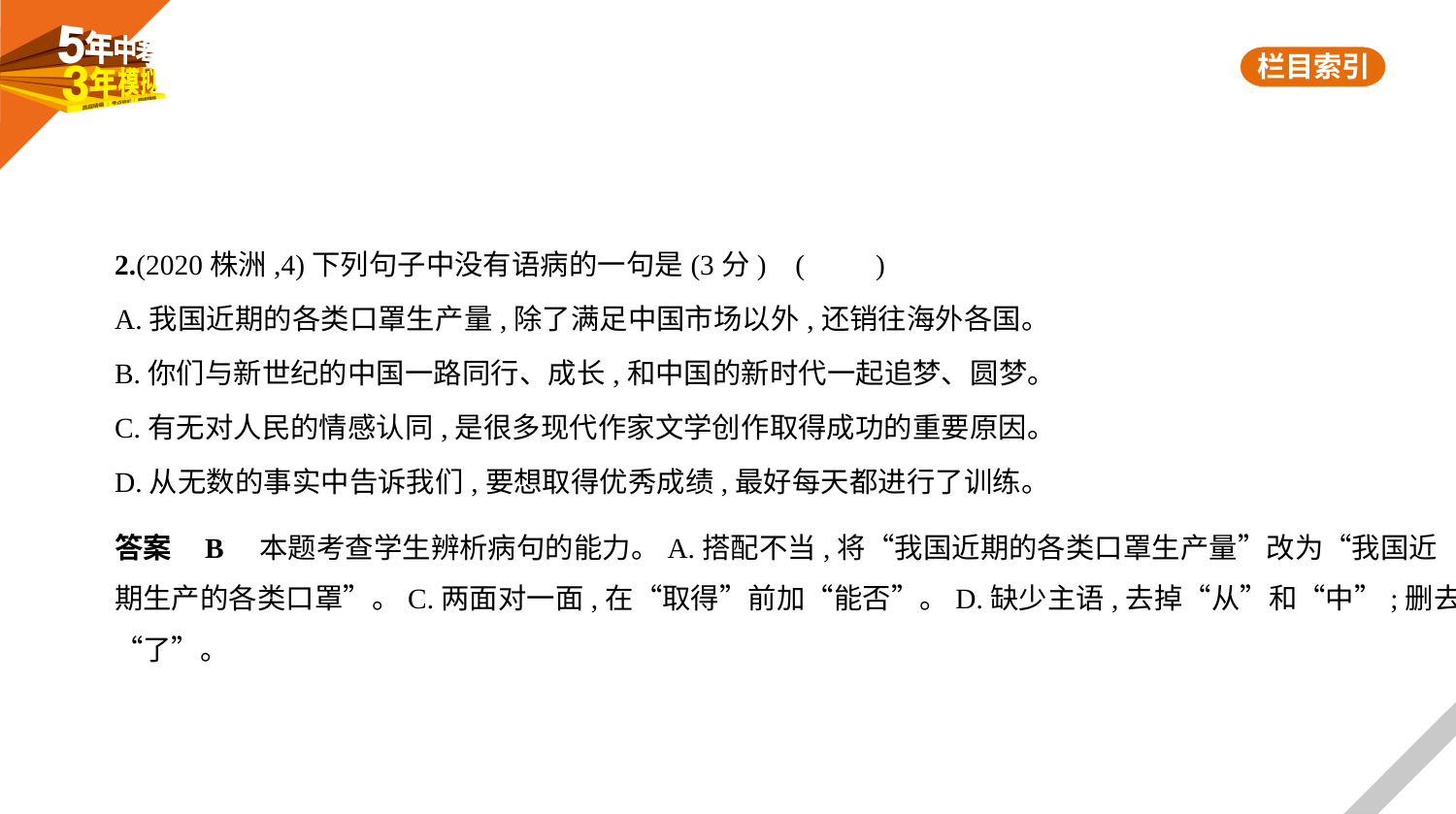

2.(2020株洲,4)下列句子中没有语病的一句是(3分) (　　)
A.我国近期的各类口罩生产量,除了满足中国市场以外,还销往海外各国。
B.你们与新世纪的中国一路同行、成长,和中国的新时代一起追梦、圆梦。
C.有无对人民的情感认同,是很多现代作家文学创作取得成功的重要原因。
D.从无数的事实中告诉我们,要想取得优秀成绩,最好每天都进行了训练。
答案    B　本题考查学生辨析病句的能力。A.搭配不当,将“我国近期的各类口罩生产量”改为“我国近
期生产的各类口罩”。C.两面对一面,在“取得”前加“能否”。D.缺少主语,去掉“从”和“中”;删去
“了”。